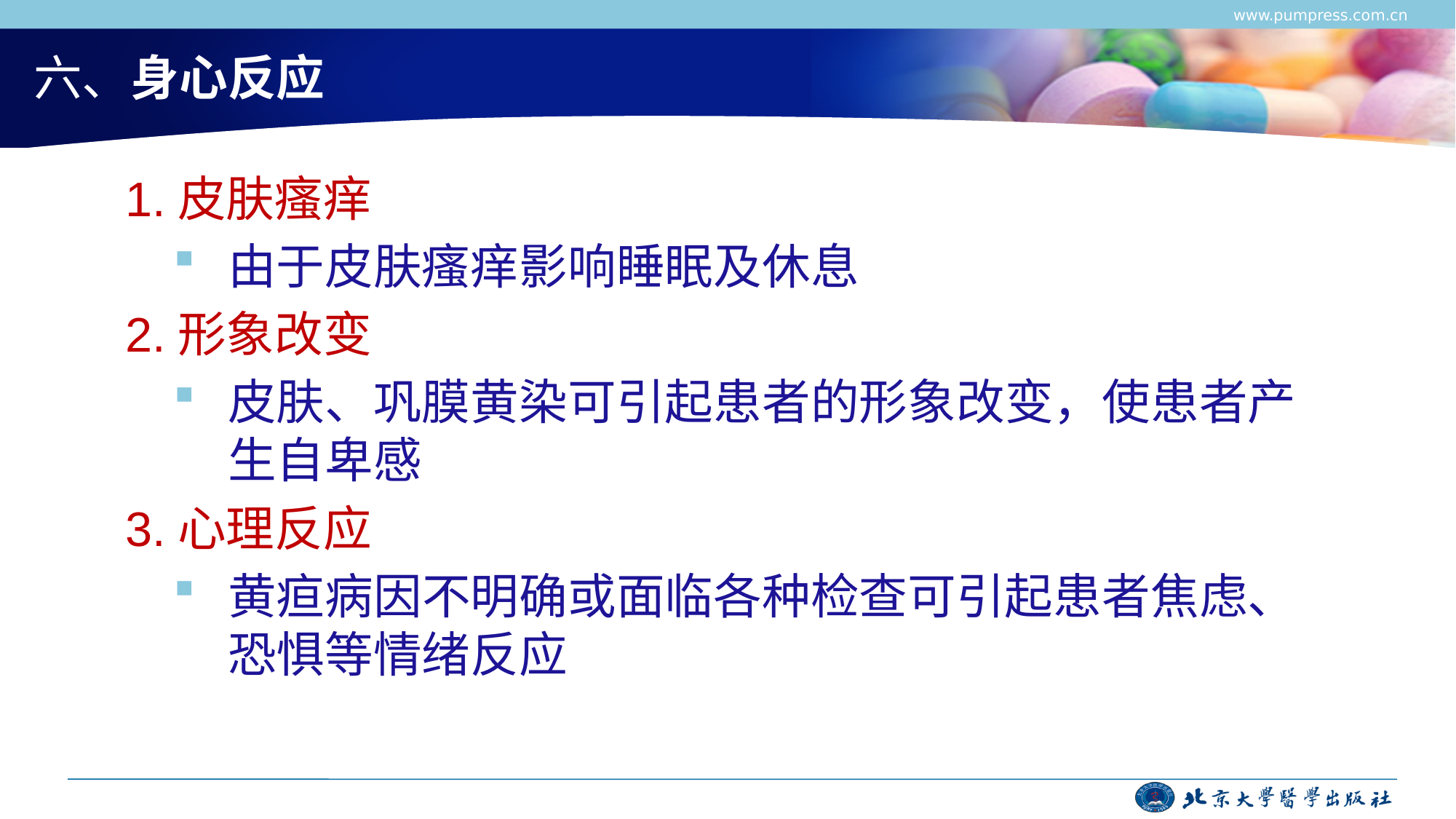

www.pumpress.com.cn
# 六、身心反应
1.皮肤瘙痒
由于皮肤瘙痒影响睡眠及休息
2.形象改变
皮肤、巩膜黄染可引起患者的形象改变，使患者产生自卑感
3.心理反应
黄疸病因不明确或面临各种检查可引起患者焦虑、恐惧等情绪反应